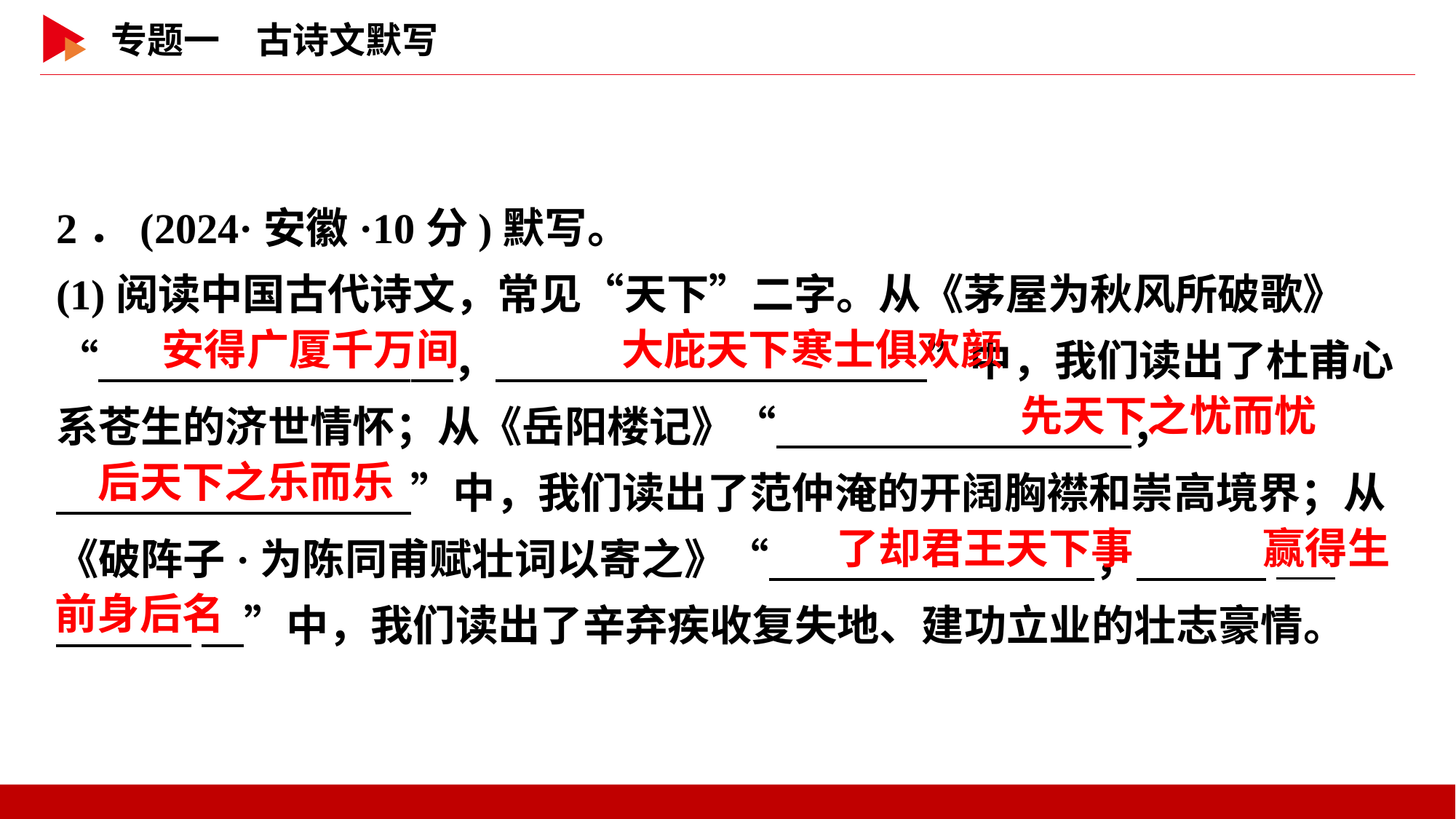

2．(2024·安徽·10分)默写。
(1)阅读中国古代诗文，常见“天下”二字。从《茅屋为秋风所破歌》“　                            　，　                                    　”中，我们读出了杜甫心系苍生的济世情怀；从《岳阳楼记》“　                            　，
　                            　”中，我们读出了范仲淹的开阔胸襟和崇高境界；从《破阵子·为陈同甫赋壮词以寄之》“　                         　，　         _
              　”中，我们读出了辛弃疾收复失地、建功立业的壮志豪情。
安得广厦千万间
大庇天下寒士俱欢颜
先天下之忧而忧
后天下之乐而乐
了却君王天下事
赢得生
前身后名